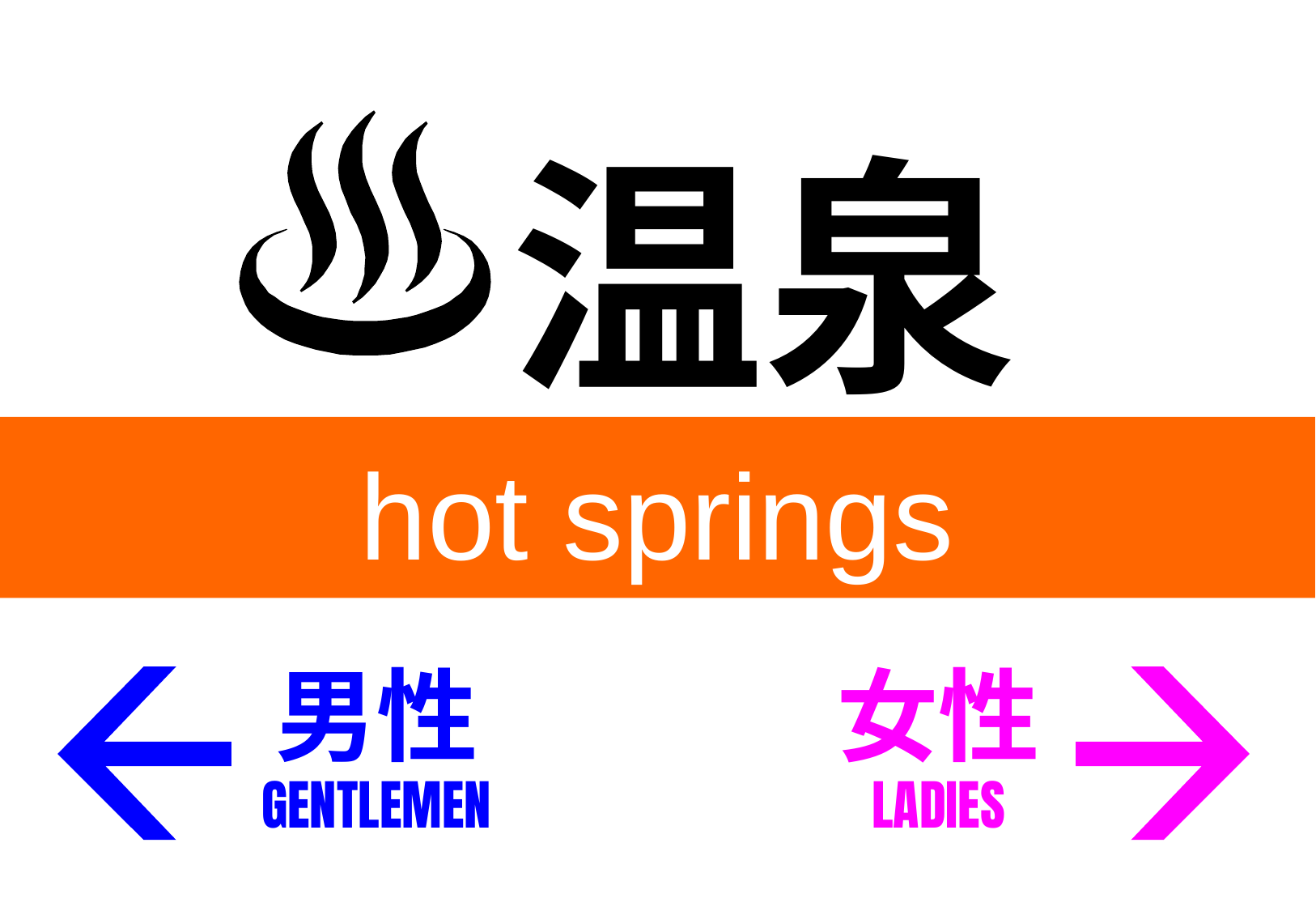

温泉

hot springs
男性
女性

GENTLEMEN
LADIES